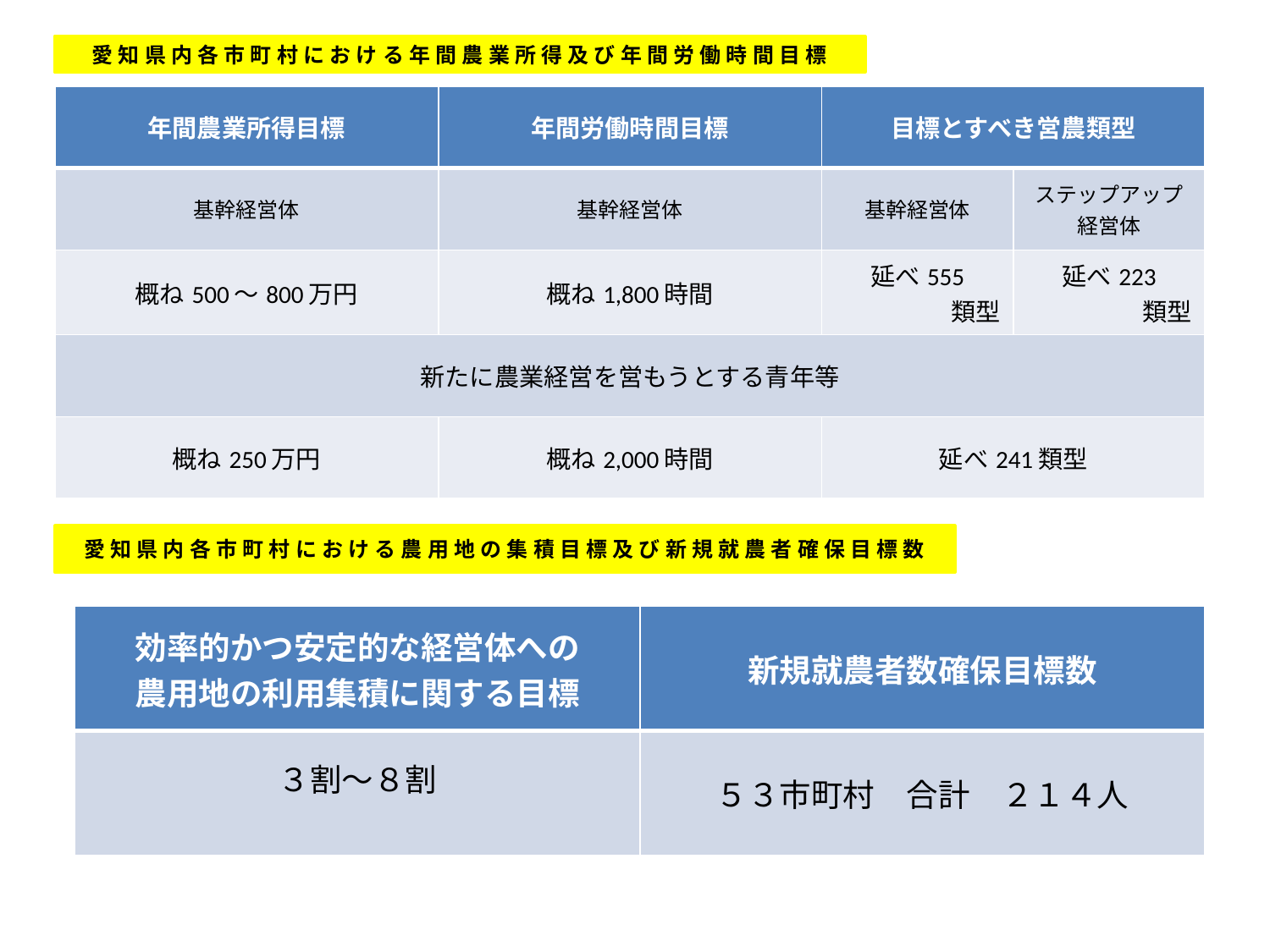

愛知県内各市町村における年間農業所得及び年間労働時間目標
| 年間農業所得目標 | 年間労働時間目標 | 目標とすべき営農類型 |  |
| --- | --- | --- | --- |
| 基幹経営体 | 基幹経営体 | 基幹経営体 | ステップアップ 経営体 |
| 概ね500～800万円 | 概ね1,800時間 | 延べ555 類型 | 延べ223 類型 |
| 新たに農業経営を営もうとする青年等 |  |  |  |
| 概ね250万円 | 概ね2,000時間 | 延べ241類型 |  |
愛知県内各市町村における農用地の集積目標及び新規就農者確保目標数
| 効率的かつ安定的な経営体への 農用地の利用集積に関する目標 | 新規就農者数確保目標数 |
| --- | --- |
| ３割～８割 | ５３市町村　合計　２１４人 |